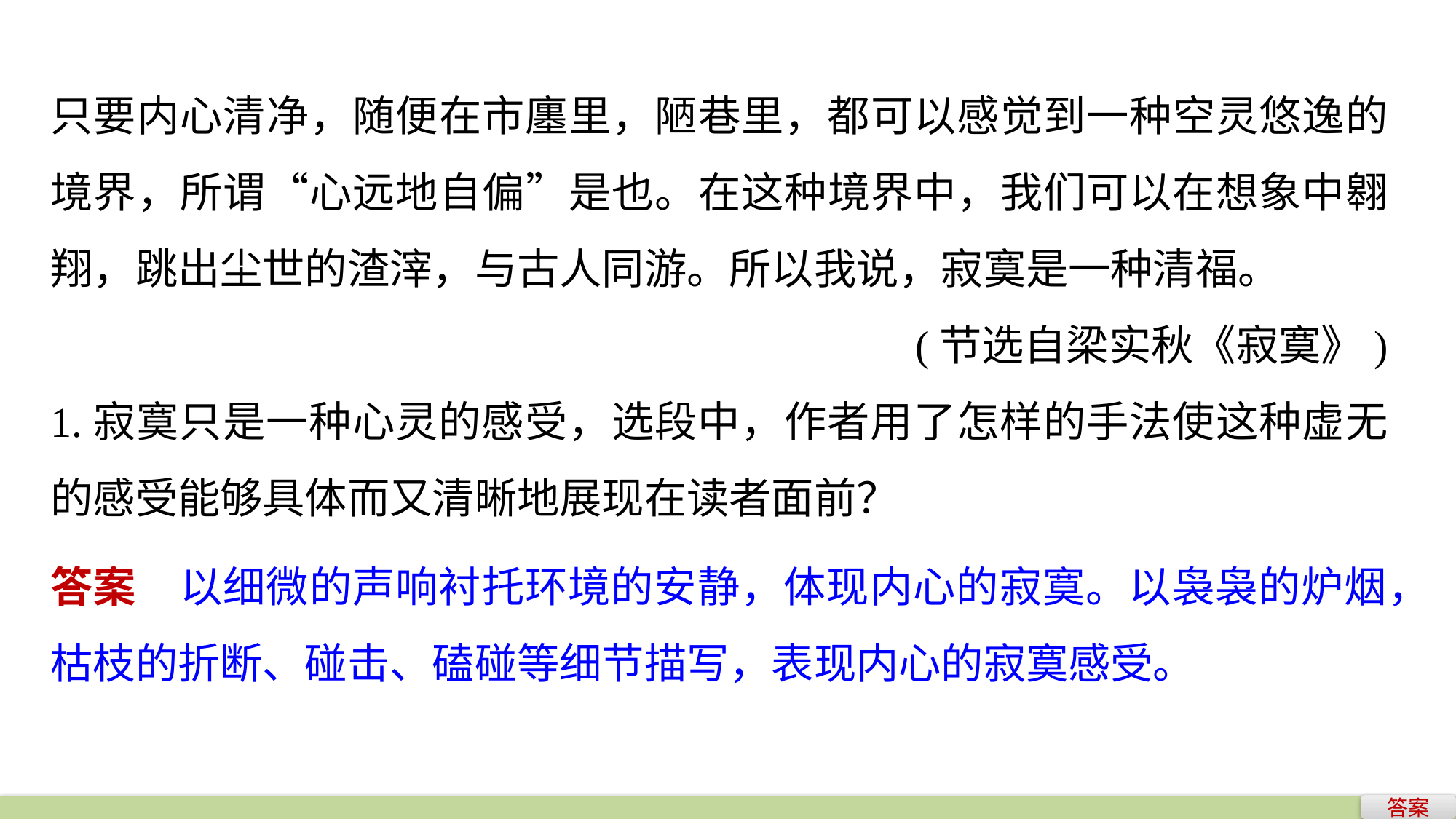

只要内心清净，随便在市廛里，陋巷里，都可以感觉到一种空灵悠逸的境界，所谓“心远地自偏”是也。在这种境界中，我们可以在想象中翱翔，跳出尘世的渣滓，与古人同游。所以我说，寂寞是一种清福。
(节选自梁实秋《寂寞》)
1.寂寞只是一种心灵的感受，选段中，作者用了怎样的手法使这种虚无的感受能够具体而又清晰地展现在读者面前？
答案　以细微的声响衬托环境的安静，体现内心的寂寞。以袅袅的炉烟，枯枝的折断、碰击、磕碰等细节描写，表现内心的寂寞感受。
答案